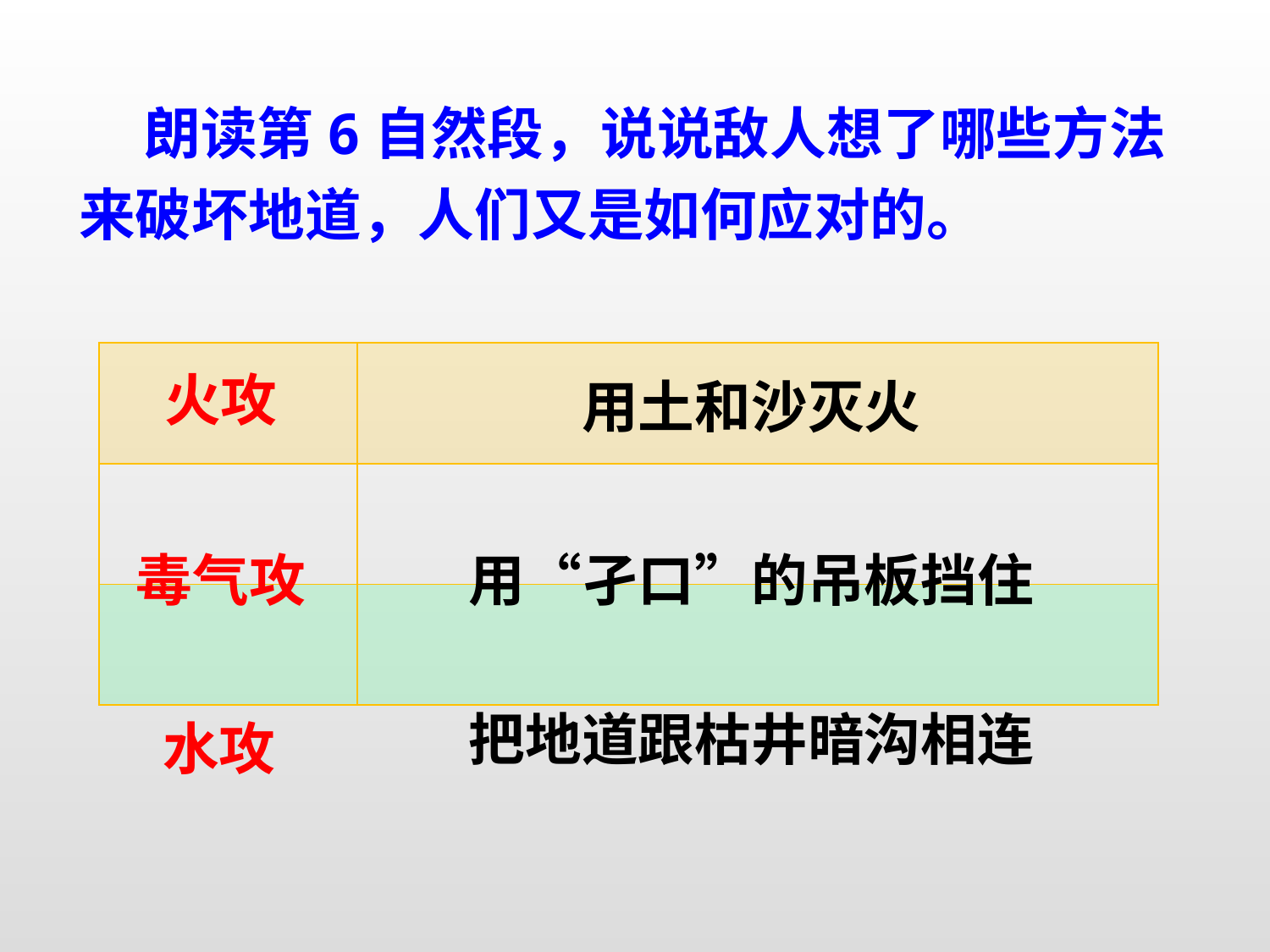

朗读第6自然段，说说敌人想了哪些方法来破坏地道，人们又是如何应对的。
|  |  |
| --- | --- |
|  |  |
|  |  |
火攻
用土和沙灭火
毒气攻
用“孑口”的吊板挡住
把地道跟枯井暗沟相连
水攻